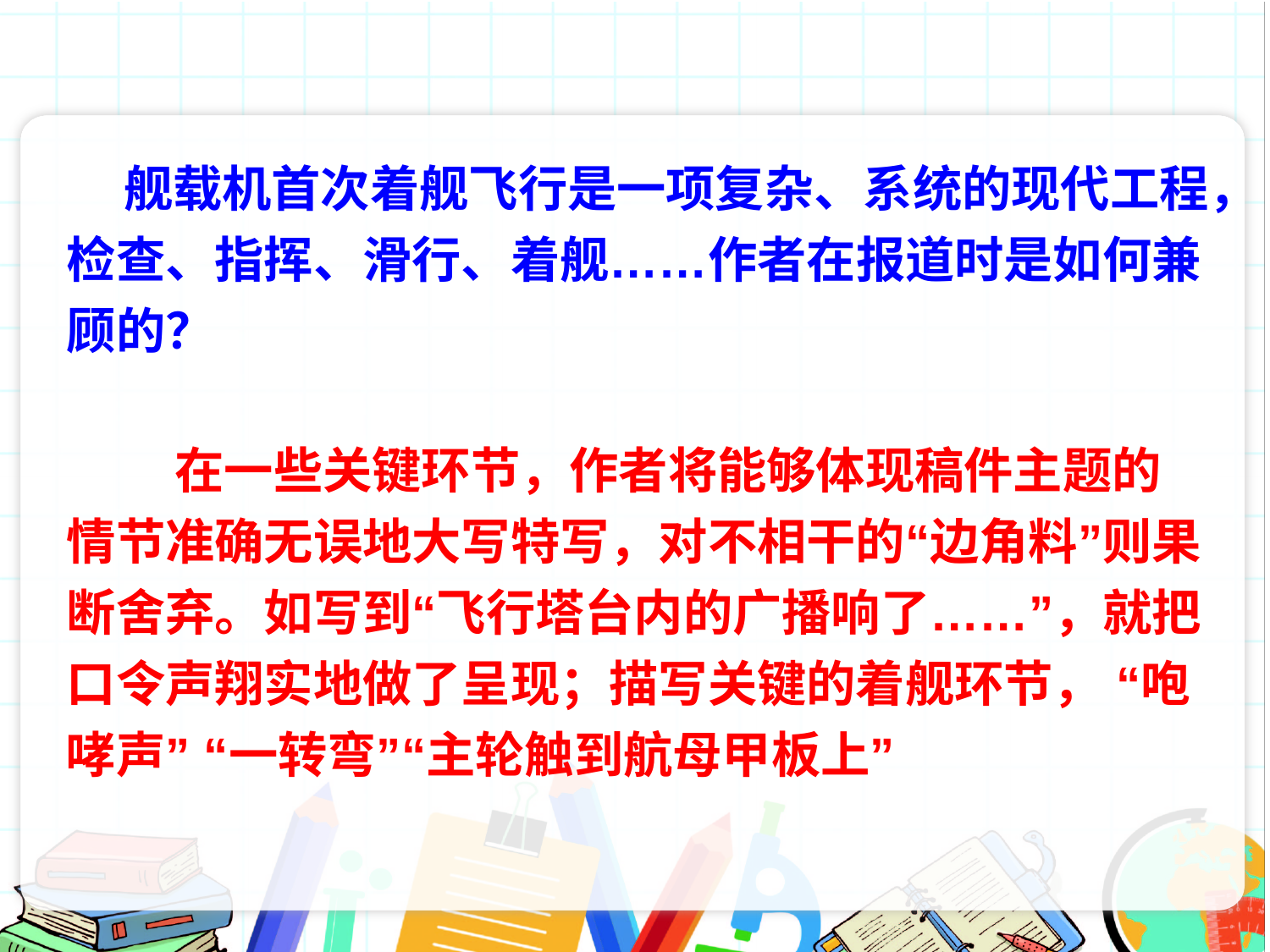

舰载机首次着舰飞行是一项复杂、系统的现代工程，检查、指挥、滑行、着舰……作者在报道时是如何兼顾的？
       在一些关键环节，作者将能够体现稿件主题的情节准确无误地大写特写，对不相干的“边角料”则果断舍弃。如写到“飞行塔台内的广播响了……”，就把口令声翔实地做了呈现；描写关键的着舰环节， “咆哮声” “一转弯”“主轮触到航母甲板上”